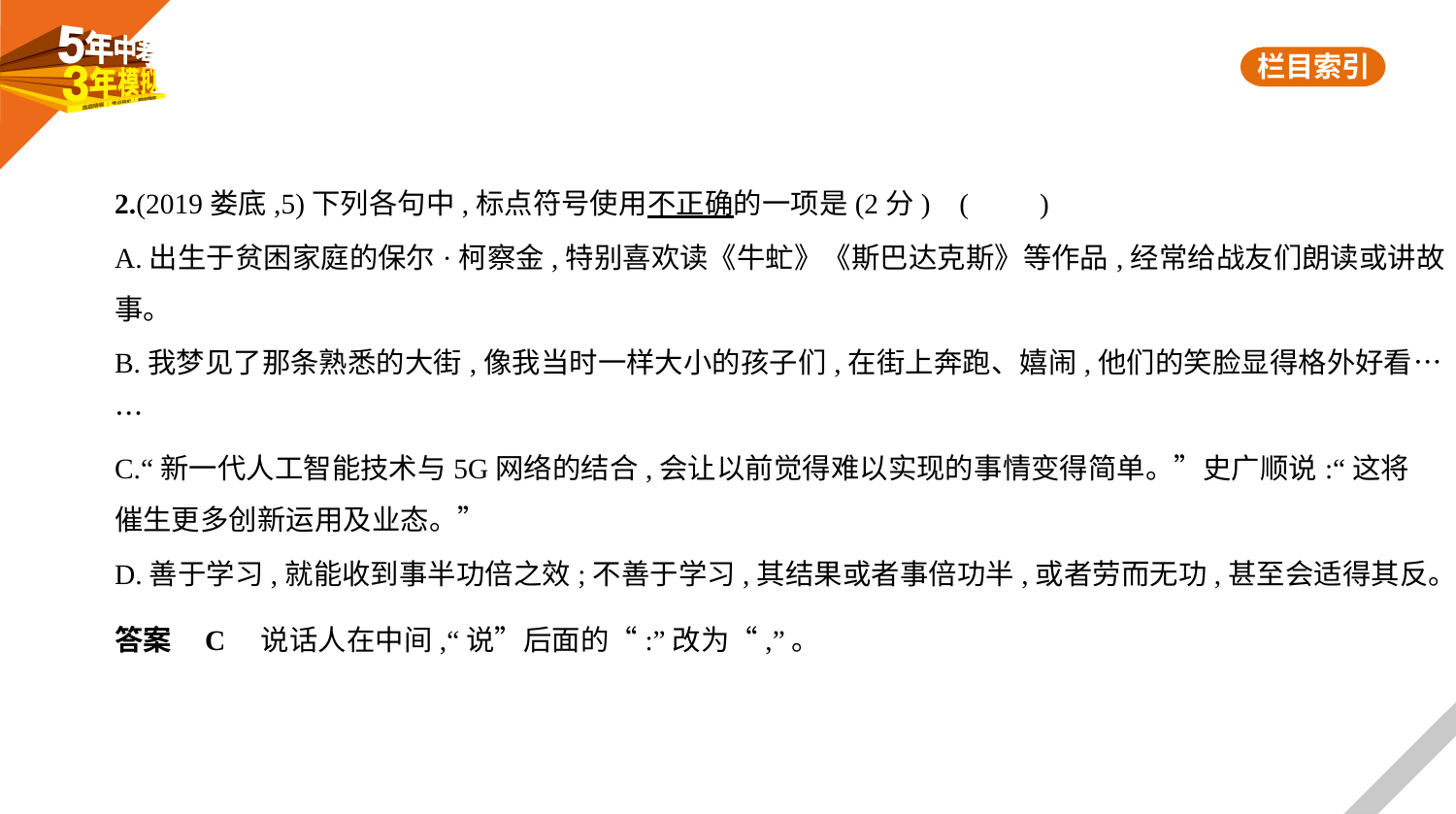

2.(2019娄底,5)下列各句中,标点符号使用不正确的一项是(2分) (　　)
A.出生于贫困家庭的保尔·柯察金,特别喜欢读《牛虻》《斯巴达克斯》等作品,经常给战友们朗读或讲故
事。
B.我梦见了那条熟悉的大街,像我当时一样大小的孩子们,在街上奔跑、嬉闹,他们的笑脸显得格外好看…
…
C.“新一代人工智能技术与5G网络的结合,会让以前觉得难以实现的事情变得简单。”史广顺说:“这将
催生更多创新运用及业态。”
D.善于学习,就能收到事半功倍之效;不善于学习,其结果或者事倍功半,或者劳而无功,甚至会适得其反。
答案    C　说话人在中间,“说”后面的“:”改为“,”。